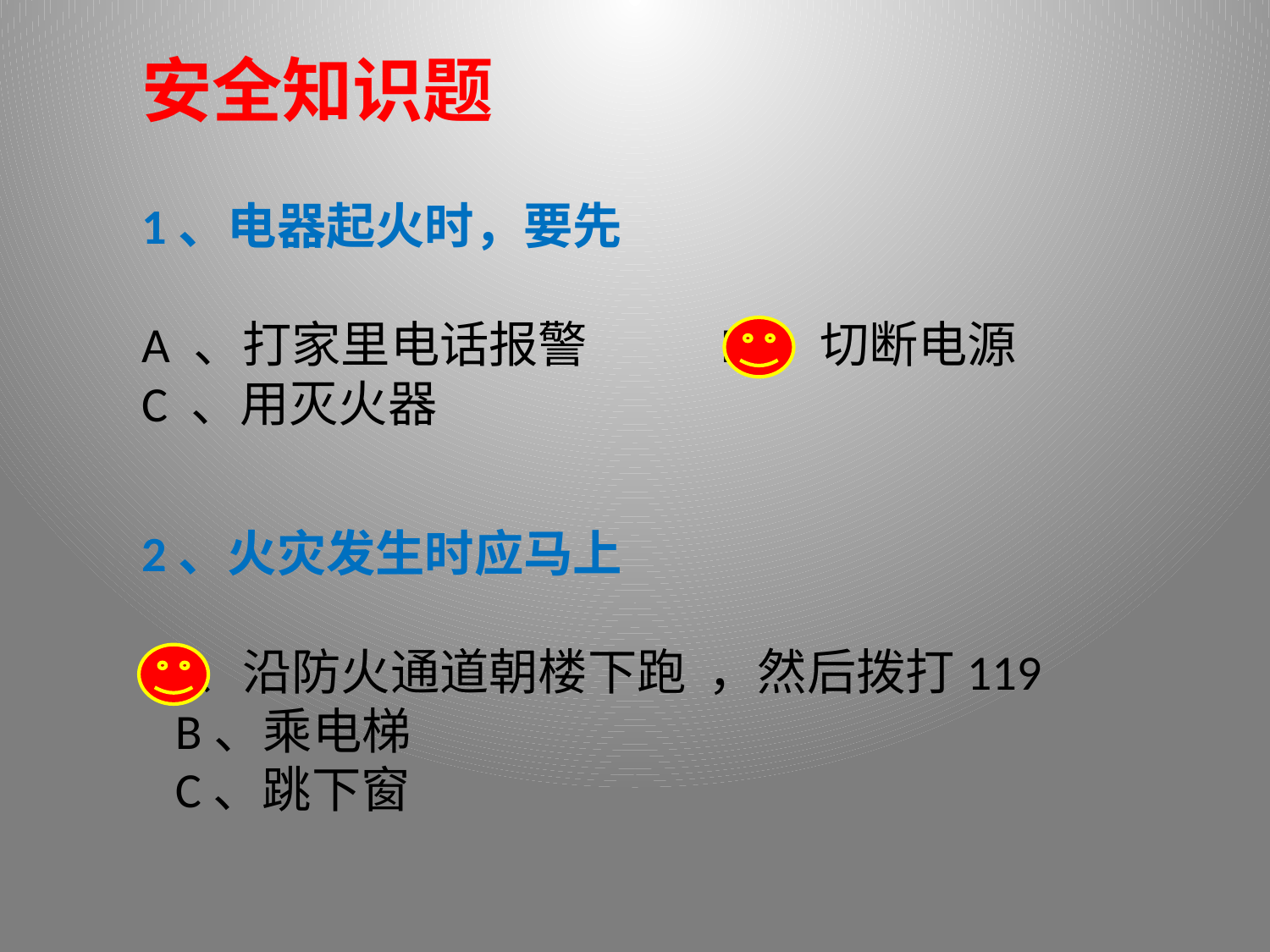

安全知识题
1、电器起火时，要先

A 、打家里电话报警           B 、切断电源
C 、用灭火器

2、火灾发生时应马上

A 、沿防火通道朝楼下跑  ，然后拨打119
   B、乘电梯
   C、跳下窗